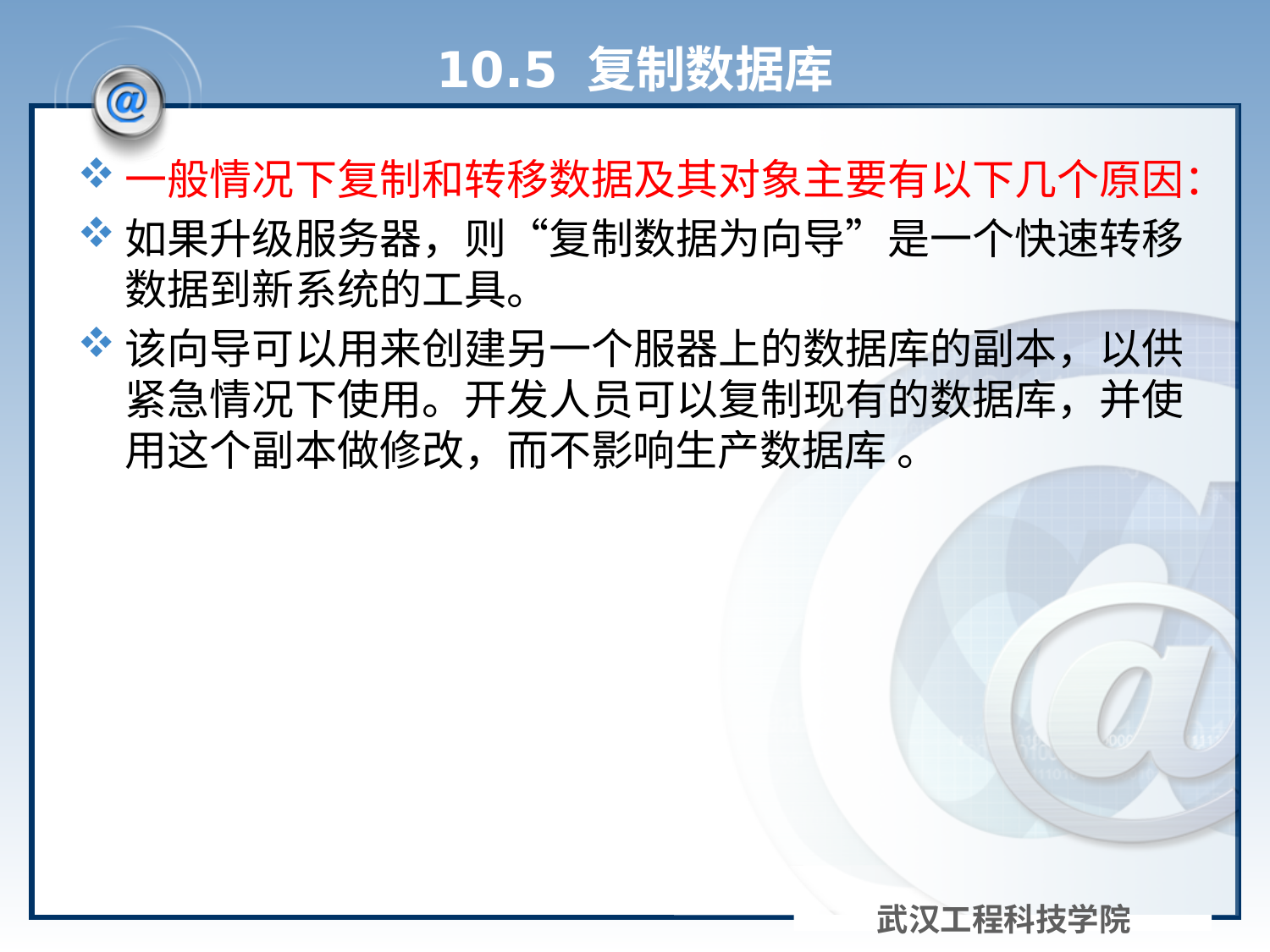

# 10.5 复制数据库
一般情况下复制和转移数据及其对象主要有以下几个原因：
如果升级服务器，则“复制数据为向导”是一个快速转移数据到新系统的工具。
该向导可以用来创建另一个服器上的数据库的副本，以供紧急情况下使用。开发人员可以复制现有的数据库，并使用这个副本做修改，而不影响生产数据库 。

武汉工程科技学院